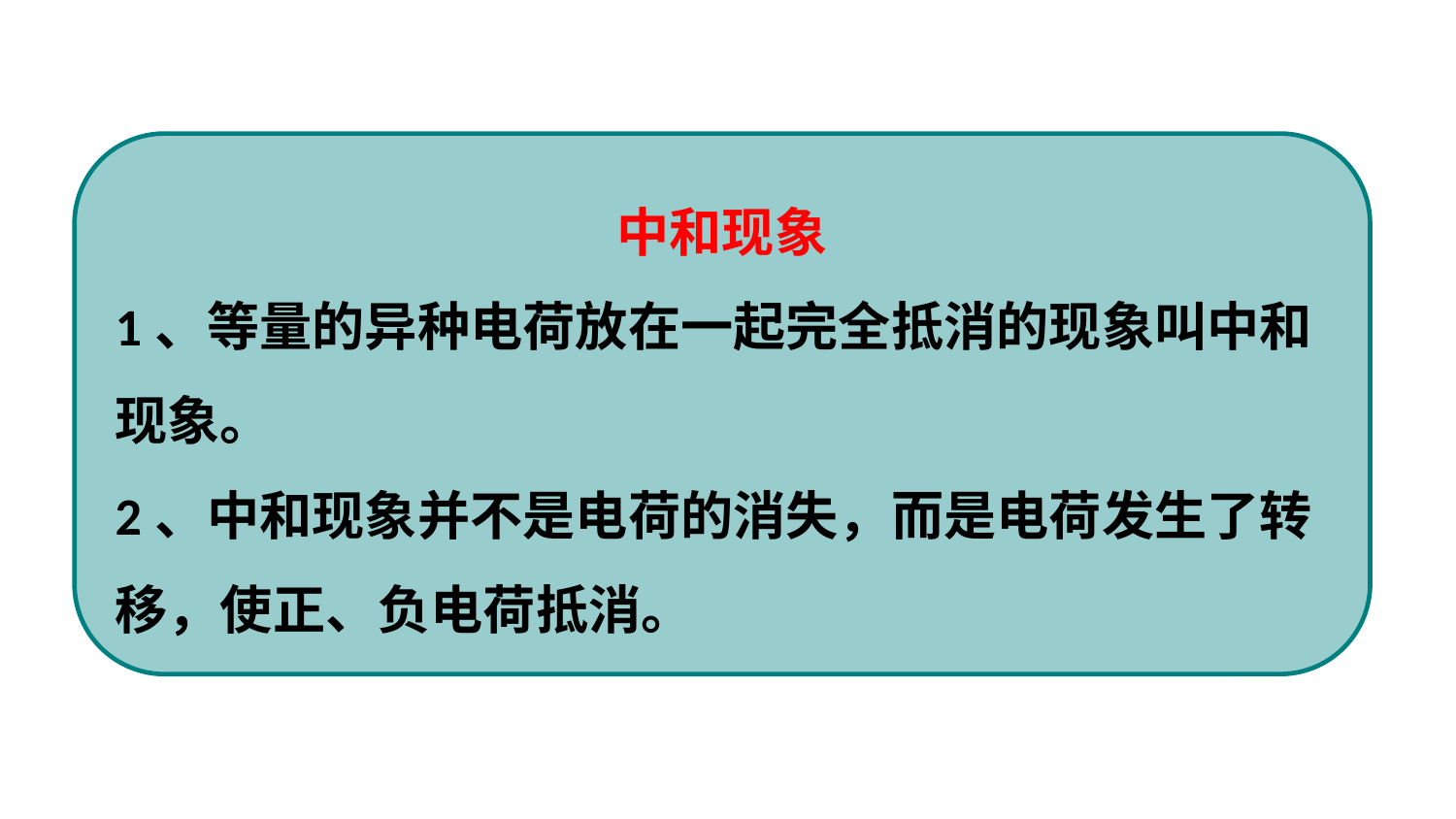

中和现象
1、等量的异种电荷放在一起完全抵消的现象叫中和现象。
2、中和现象并不是电荷的消失，而是电荷发生了转移，使正、负电荷抵消。